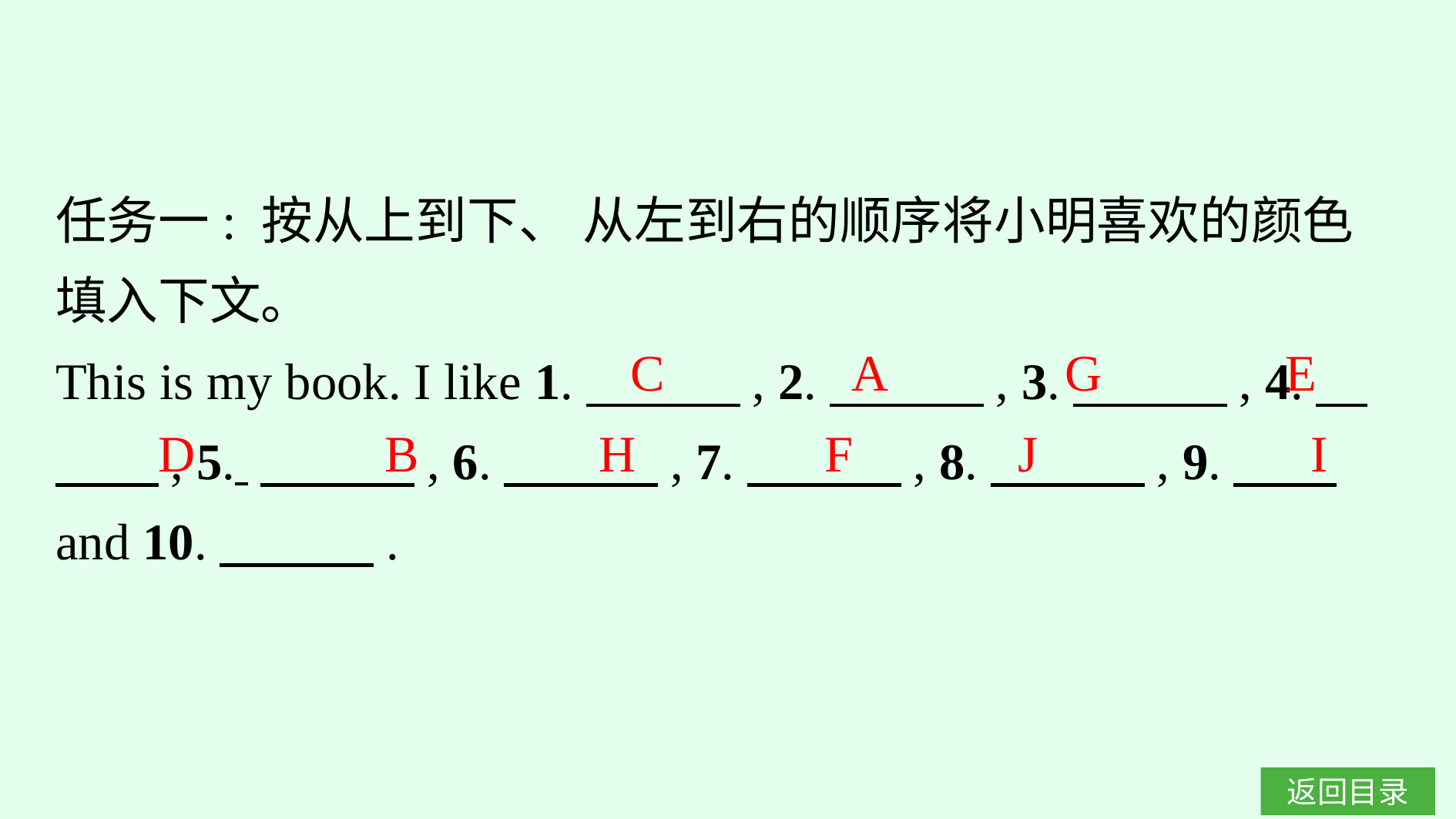

任务一: 按从上到下、 从左到右的顺序将小明喜欢的颜色填入下文。
This is my book. I like 1.　　　, 2.　　　, 3.　　　, 4.　　　, 5. 　　　, 6.　　　, 7.　　　, 8.　　　, 9.　　 and 10.　　　.
C
A
G
E
D
B
H
F
J
I